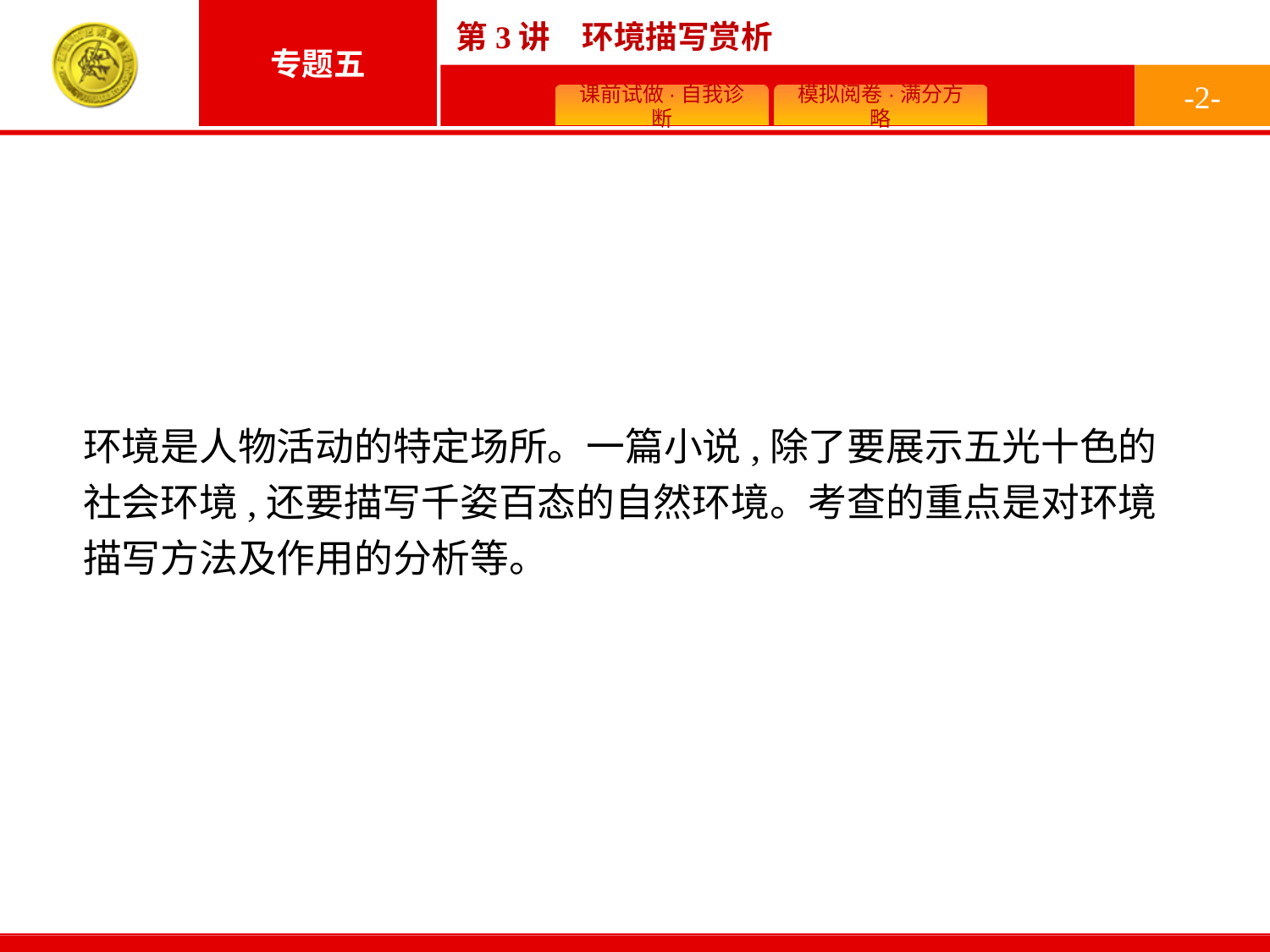

-2-
环境是人物活动的特定场所。一篇小说,除了要展示五光十色的社会环境,还要描写千姿百态的自然环境。考查的重点是对环境描写方法及作用的分析等。